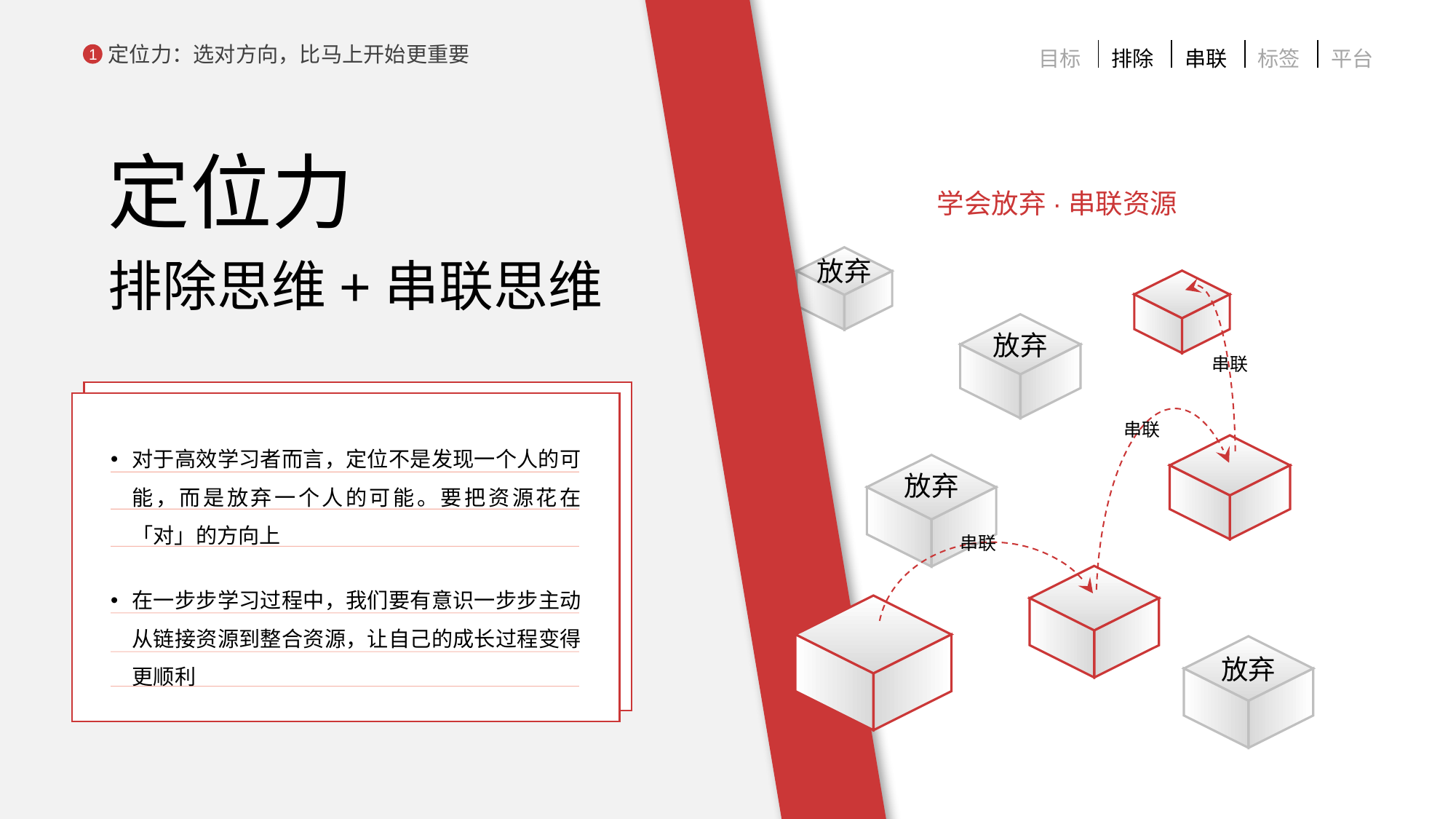

| 目标 | 排除 | 串联 | 标签 | 平台 |
| --- | --- | --- | --- | --- |
定位力：选对方向，比马上开始更重要
1
定位力
学会放弃·串联资源

放弃
排除思维+串联思维

放弃
串联

对于高效学习者而言，定位不是发现一个人的可能，而是放弃一个人的可能。要把资源花在「对」的方向上
在一步步学习过程中，我们要有意识一步步主动从链接资源到整合资源，让自己的成长过程变得更顺利

串联

放弃
串联

放弃